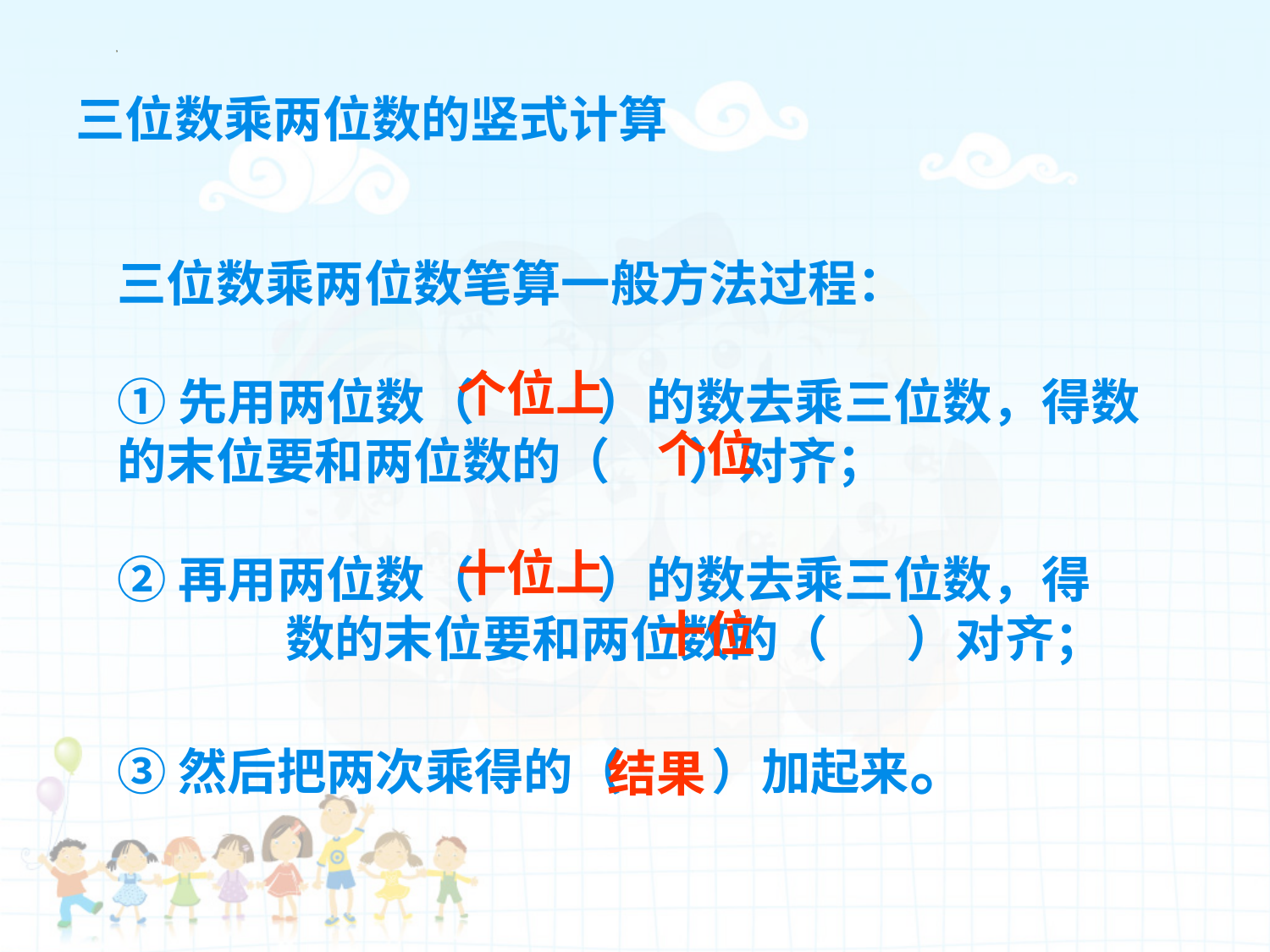

# 三位数乘两位数的竖式计算
三位数乘两位数笔算一般方法过程：

①先用两位数（           ）的数去乘三位数，得数的末位要和两位数的（       ）对齐；

②再用两位数（           ）的数去乘三位数，得                    数的末位要和两位数的（       ）对齐；

③然后把两次乘得的（        ）加起来。
个位上
个位
十位上
十位
结果